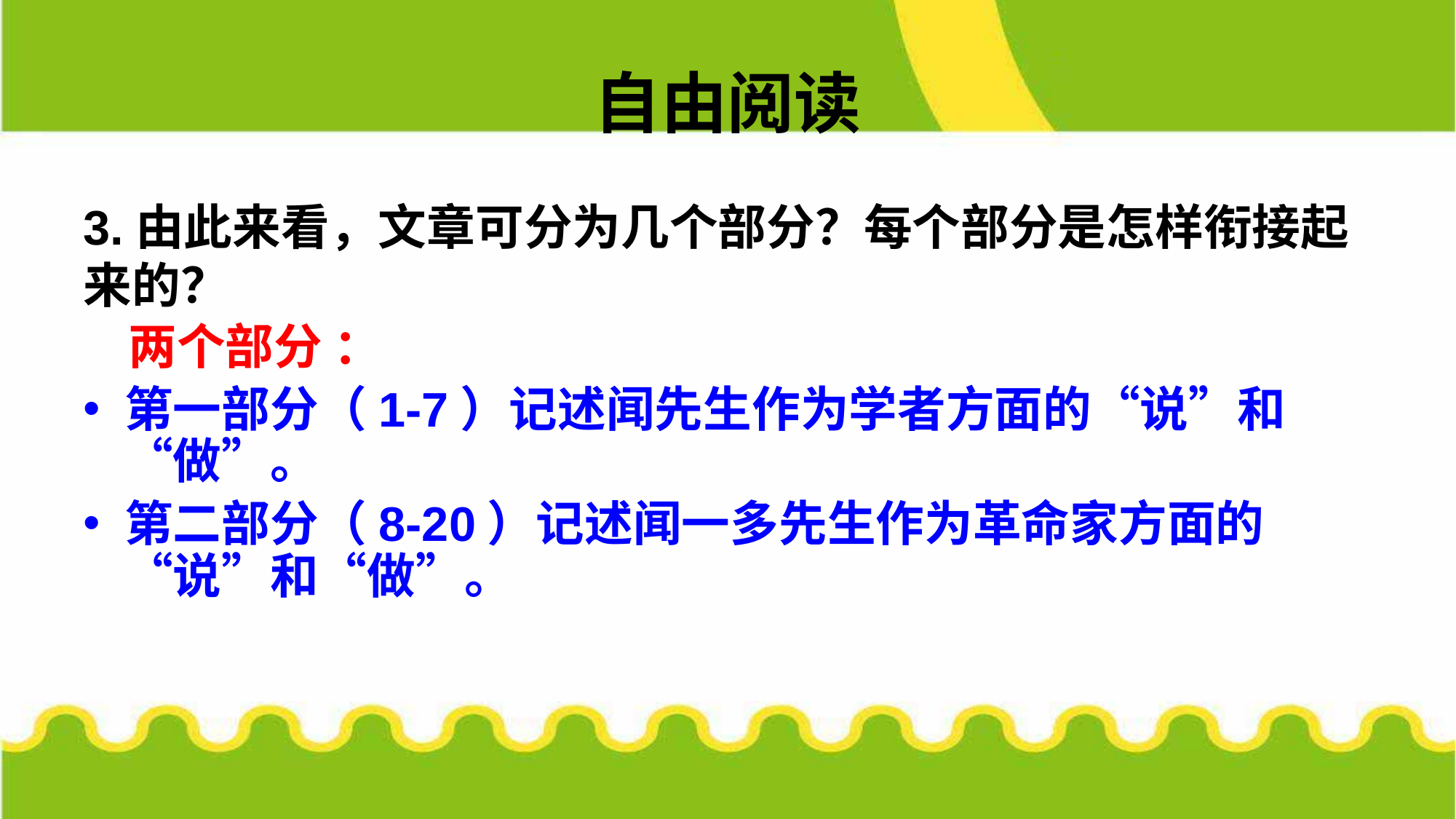

# 自由阅读
3.由此来看，文章可分为几个部分？每个部分是怎样衔接起来的？
   两个部分 ：
第一部分（1-7）记述闻先生作为学者方面的“说”和“做”。
第二部分（8-20）记述闻一多先生作为革命家方面的“说”和“做”。